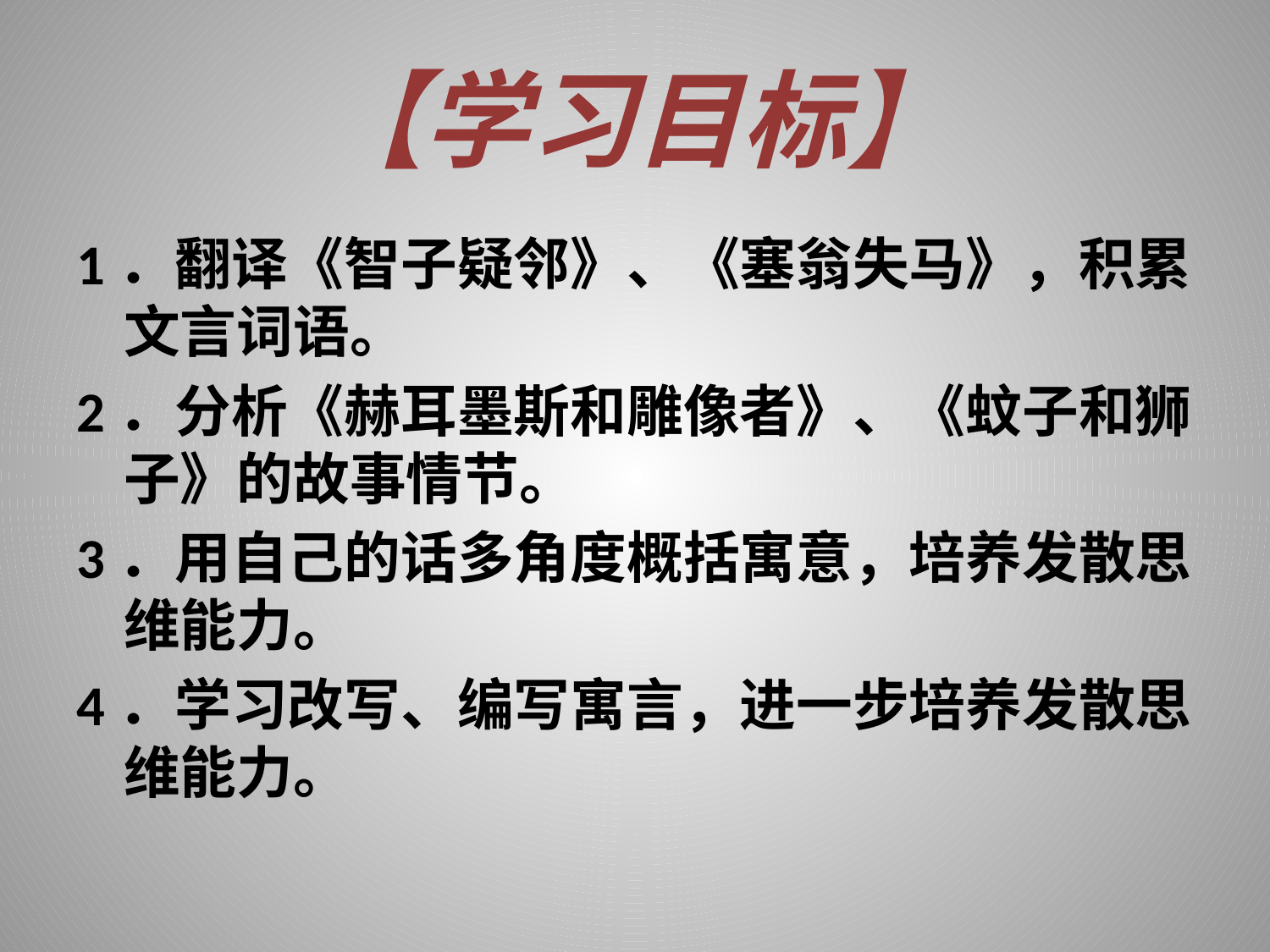

# 【学习目标】
1．翻译《智子疑邻》、《塞翁失马》，积累文言词语。
2．分析《赫耳墨斯和雕像者》、《蚊子和狮子》的故事情节。
3．用自己的话多角度概括寓意，培养发散思维能力。
4．学习改写、编写寓言，进一步培养发散思维能力。